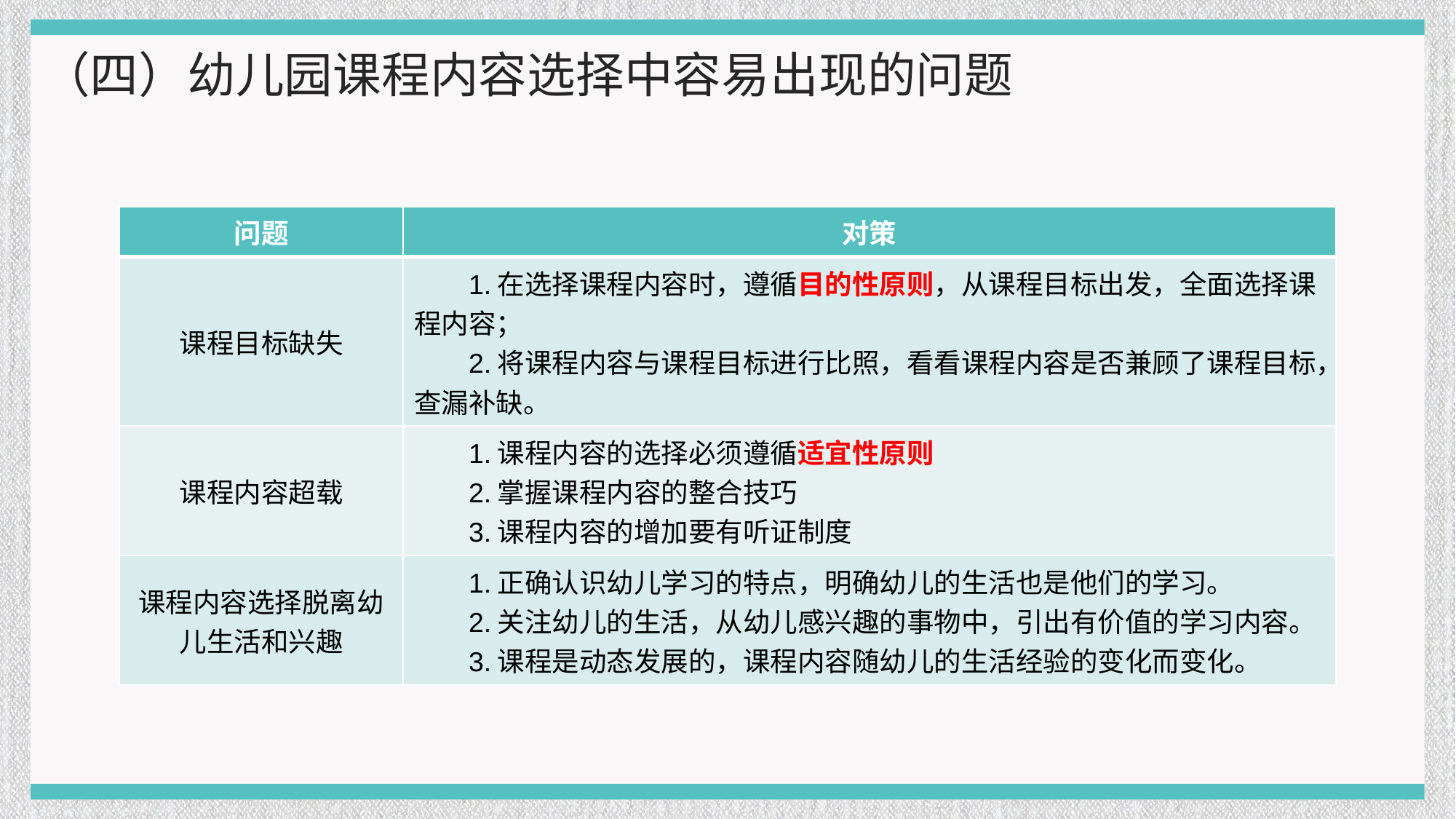

（四）幼儿园课程内容选择中容易出现的问题
| 问题 | 对策 |
| --- | --- |
| 课程目标缺失 | 1.在选择课程内容时，遵循目的性原则，从课程目标出发，全面选择课程内容； 2.将课程内容与课程目标进行比照，看看课程内容是否兼顾了课程目标，查漏补缺。 |
| 课程内容超载 | 1.课程内容的选择必须遵循适宜性原则 2.掌握课程内容的整合技巧 3.课程内容的增加要有听证制度 |
| 课程内容选择脱离幼儿生活和兴趣 | 1.正确认识幼儿学习的特点，明确幼儿的生活也是他们的学习。 2.关注幼儿的生活，从幼儿感兴趣的事物中，引出有价值的学习内容。 3.课程是动态发展的，课程内容随幼儿的生活经验的变化而变化。 |